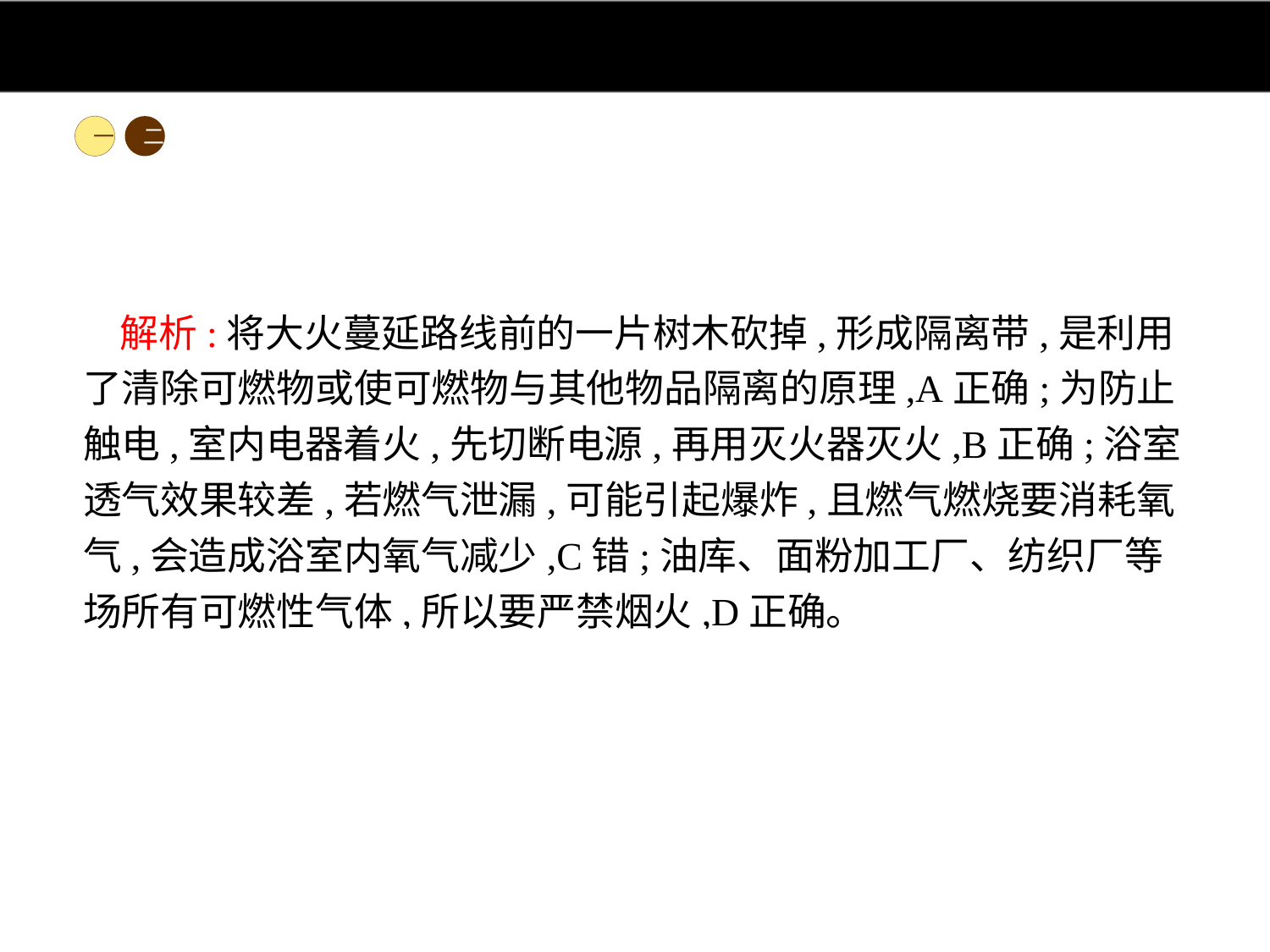

一
二
解析:将大火蔓延路线前的一片树木砍掉,形成隔离带,是利用了清除可燃物或使可燃物与其他物品隔离的原理,A正确;为防止触电,室内电器着火,先切断电源,再用灭火器灭火,B正确;浴室透气效果较差,若燃气泄漏,可能引起爆炸,且燃气燃烧要消耗氧气,会造成浴室内氧气减少,C错;油库、面粉加工厂、纺织厂等场所有可燃性气体,所以要严禁烟火,D正确。
答案:C